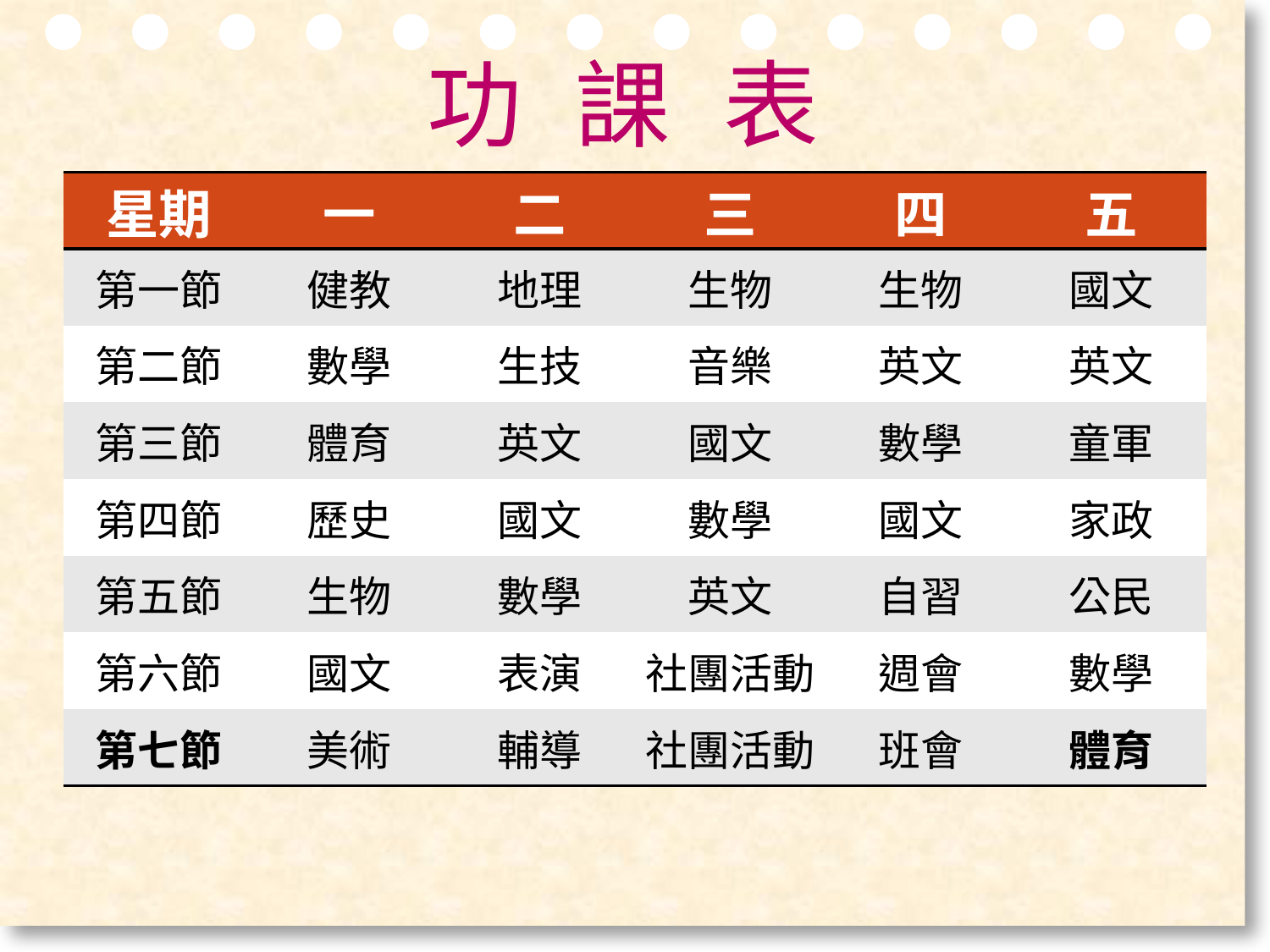

# 功課表
| 星期 | 一 | 二 | 三 | 四 | 五 |
| --- | --- | --- | --- | --- | --- |
| 第一節 | 健教 | 地理 | 生物 | 生物 | 國文 |
| 第二節 | 數學 | 生技 | 音樂 | 英文 | 英文 |
| 第三節 | 體育 | 英文 | 國文 | 數學 | 童軍 |
| 第四節 | 歷史 | 國文 | 數學 | 國文 | 家政 |
| 第五節 | 生物 | 數學 | 英文 | 自習 | 公民 |
| 第六節 | 國文 | 表演 | 社團活動 | 週會 | 數學 |
| 第七節 | 美術 | 輔導 | 社團活動 | 班會 | 體育 |